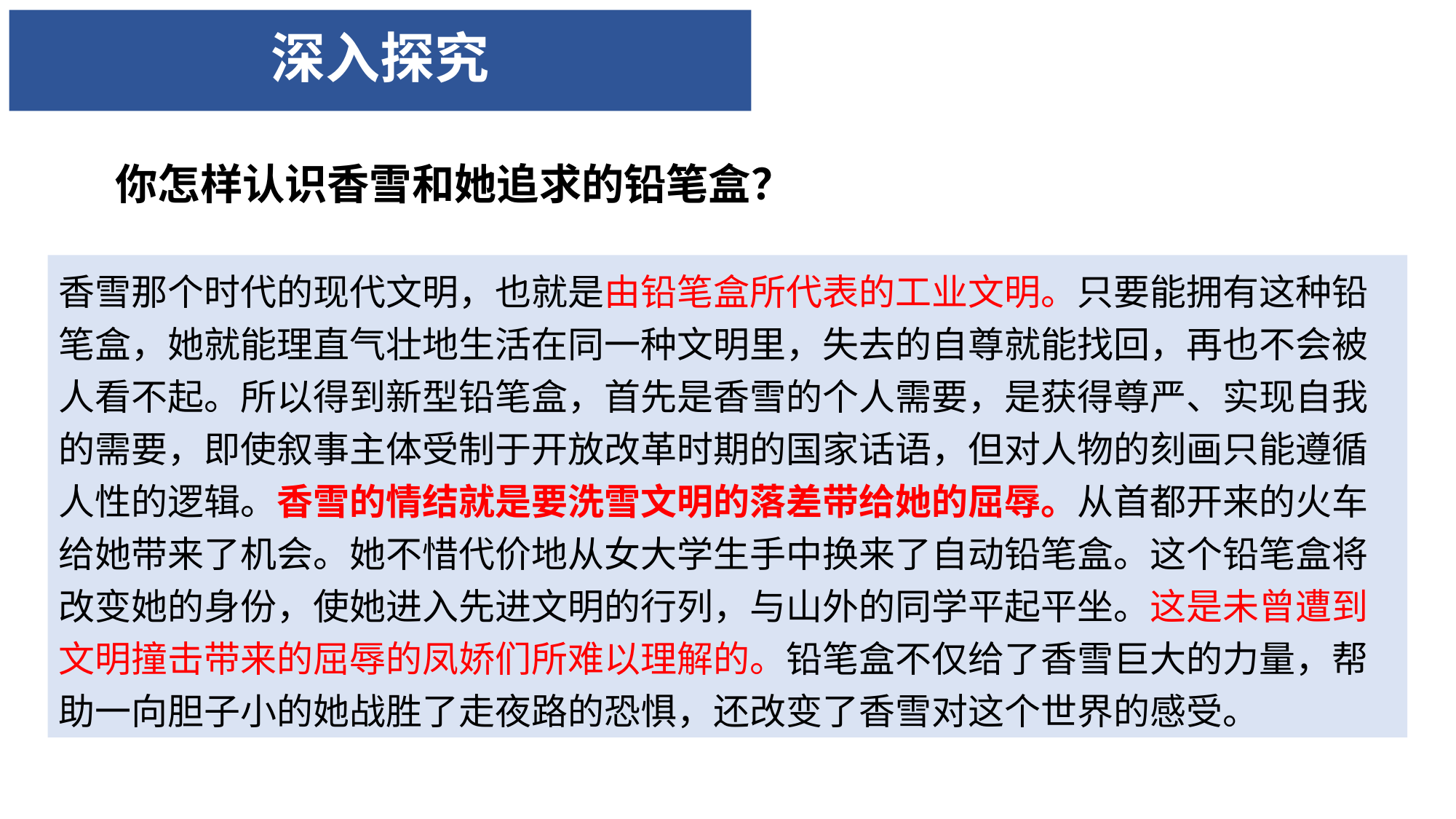

# 深入探究
你怎样认识香雪和她追求的铅笔盒？
香雪那个时代的现代文明，也就是由铅笔盒所代表的工业文明。只要能拥有这种铅笔盒，她就能理直气壮地生活在同一种文明里，失去的自尊就能找回，再也不会被人看不起。所以得到新型铅笔盒，首先是香雪的个人需要，是获得尊严、实现自我的需要，即使叙事主体受制于开放改革时期的国家话语，但对人物的刻画只能遵循人性的逻辑。香雪的情结就是要洗雪文明的落差带给她的屈辱。从首都开来的火车给她带来了机会。她不惜代价地从女大学生手中换来了自动铅笔盒。这个铅笔盒将改变她的身份，使她进入先进文明的行列，与山外的同学平起平坐。这是未曾遭到文明撞击带来的屈辱的凤娇们所难以理解的。铅笔盒不仅给了香雪巨大的力量，帮助一向胆子小的她战胜了走夜路的恐惧，还改变了香雪对这个世界的感受。